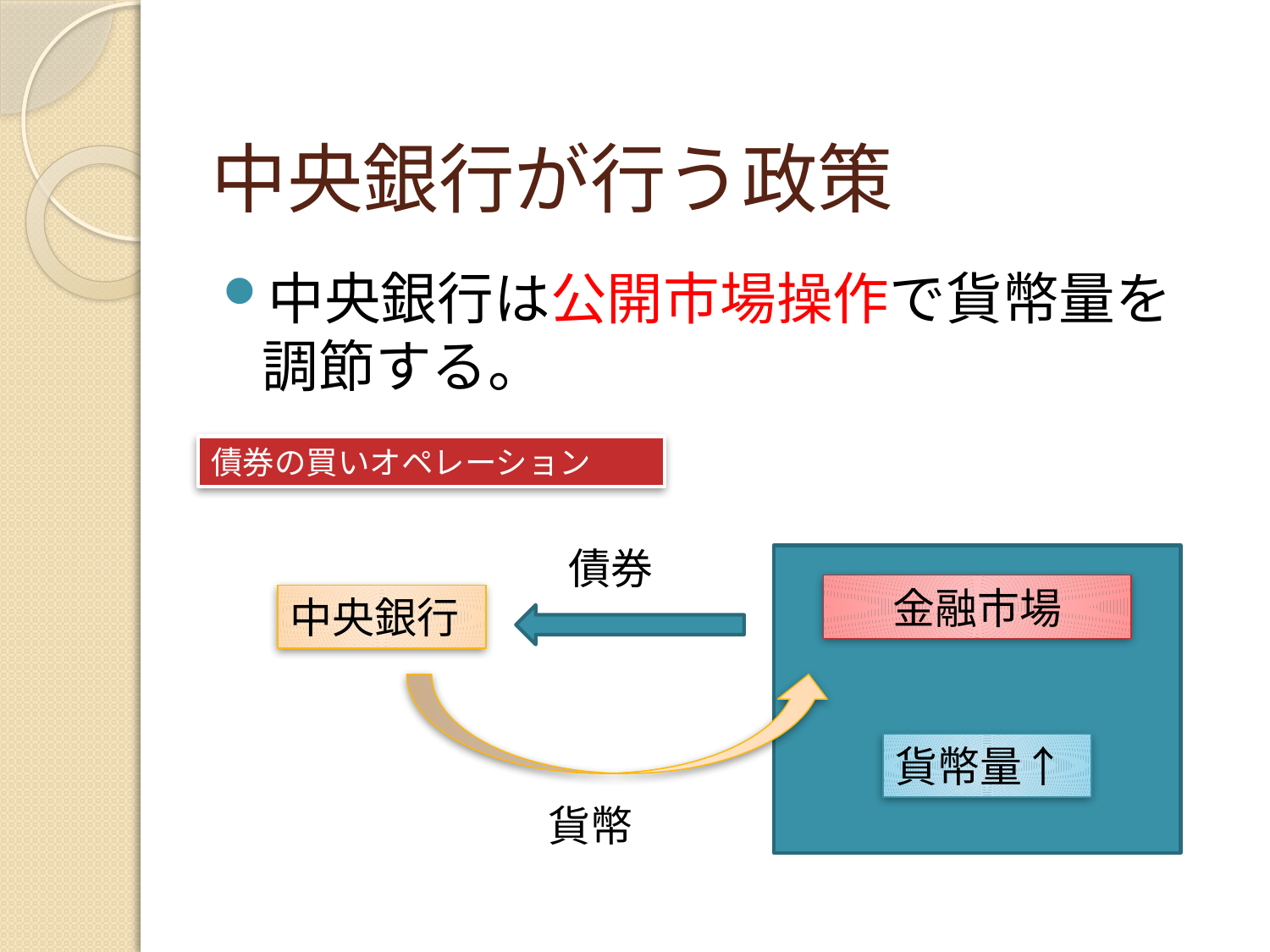

中央銀行が行う政策
中央銀行は公開市場操作で貨幣量を調節する。
債券の買いオペレーション
債券

金融市場
中央銀行

貨幣量↑
貨幣